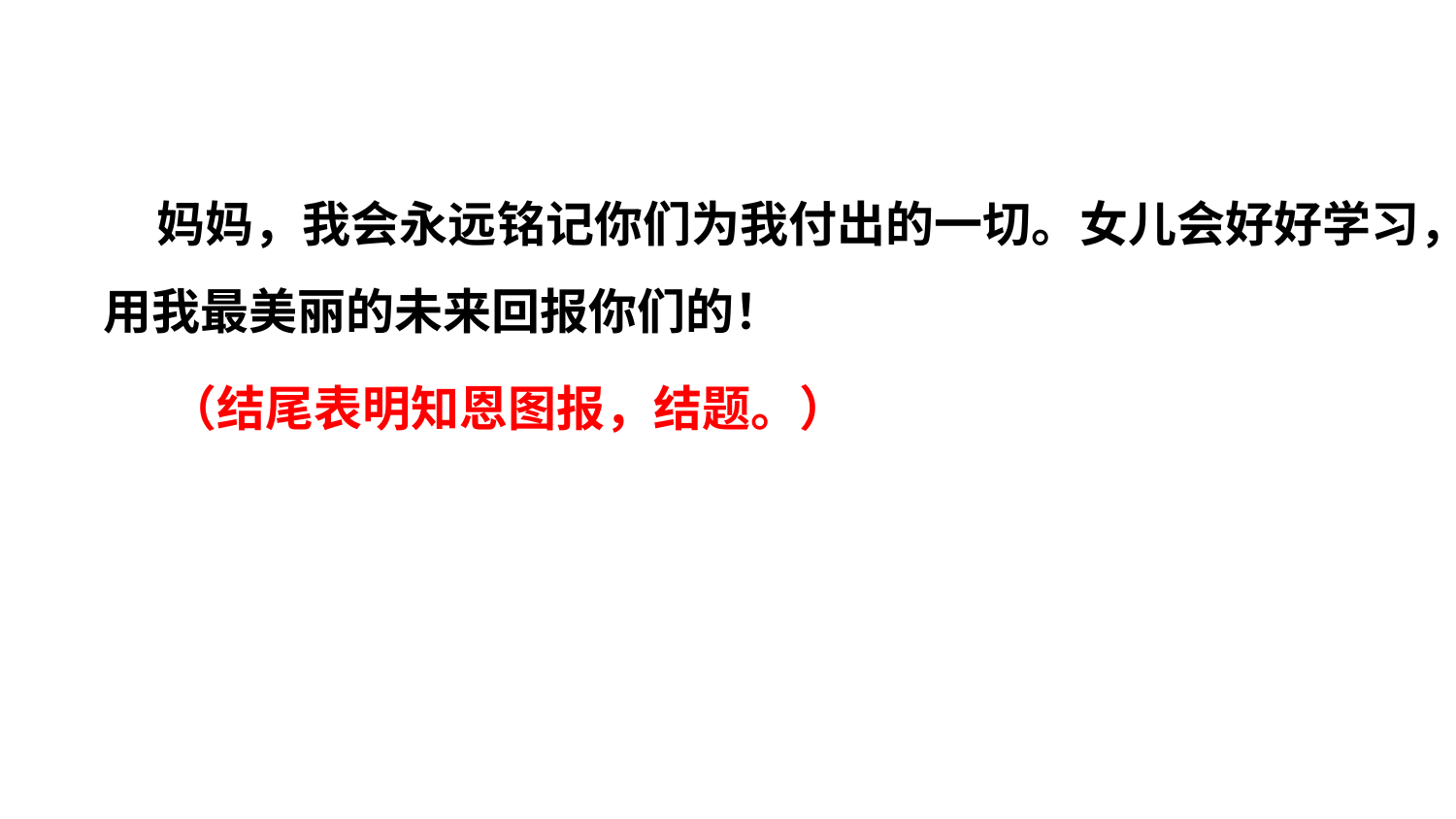

妈妈，我会永远铭记你们为我付出的一切。女儿会好好学习，用我最美丽的未来回报你们的！
             （结尾表明知恩图报，结题。）